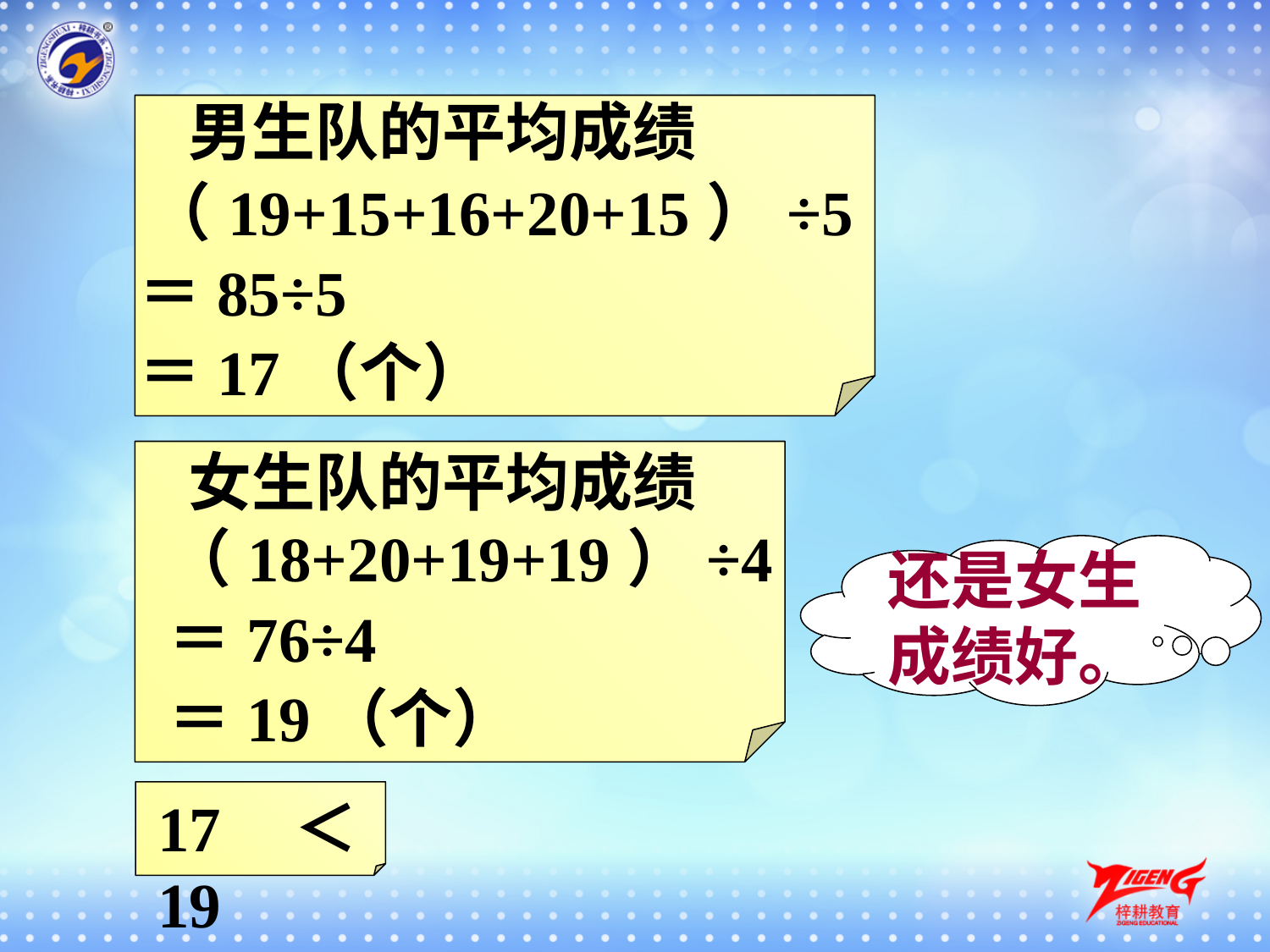

男生队的平均成绩

（19+15+16+20+15）÷5
＝85÷5
＝17（个）
女生队的平均成绩

（18+20+19+19）÷4
还是女生成绩好。
＝76÷4
＝19（个）

17＜19